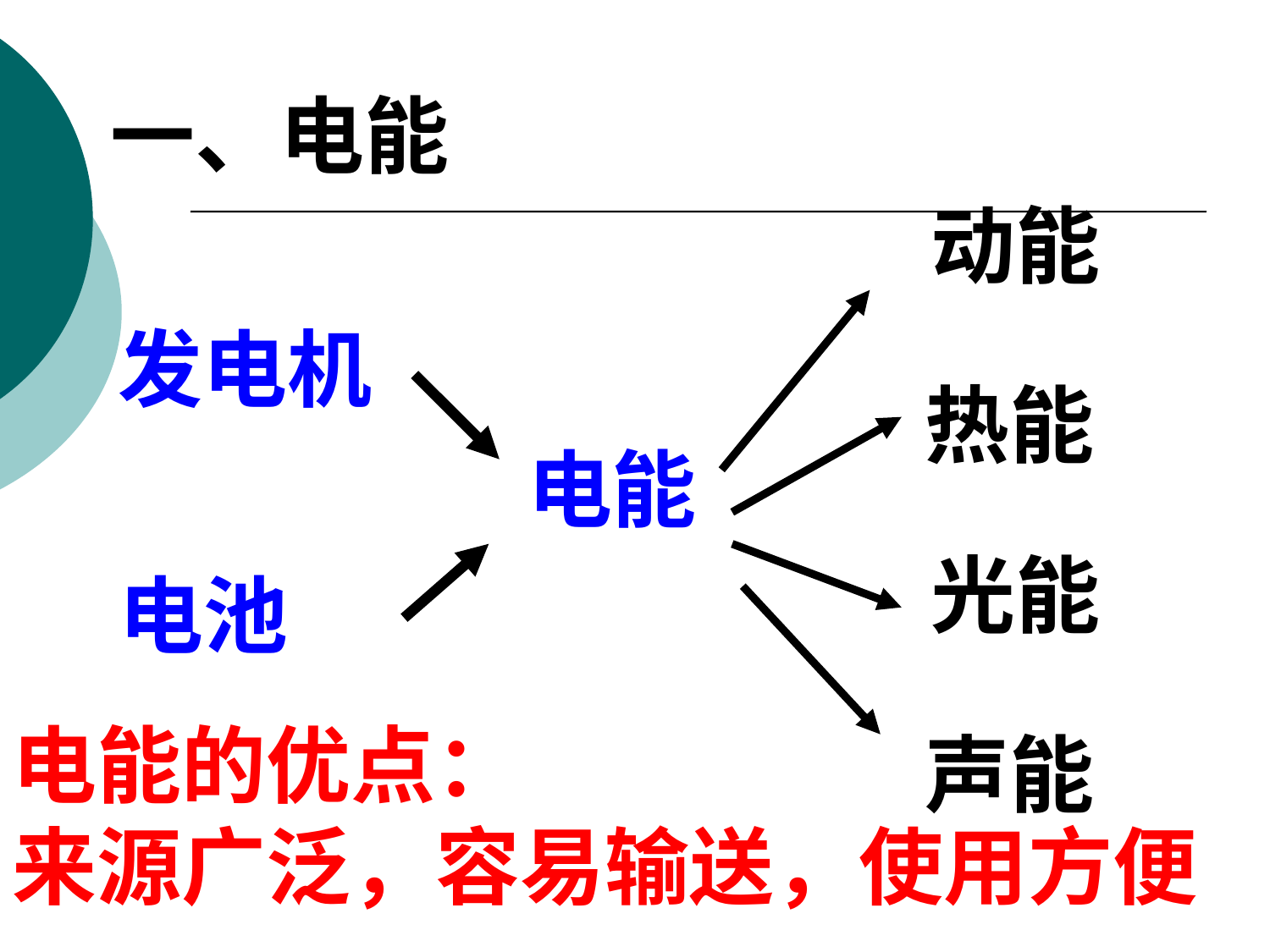

一、电能
动能

发电机
热能

电能
光能

电池

电能的优点：
来源广泛，容易输送，使用方便
声能